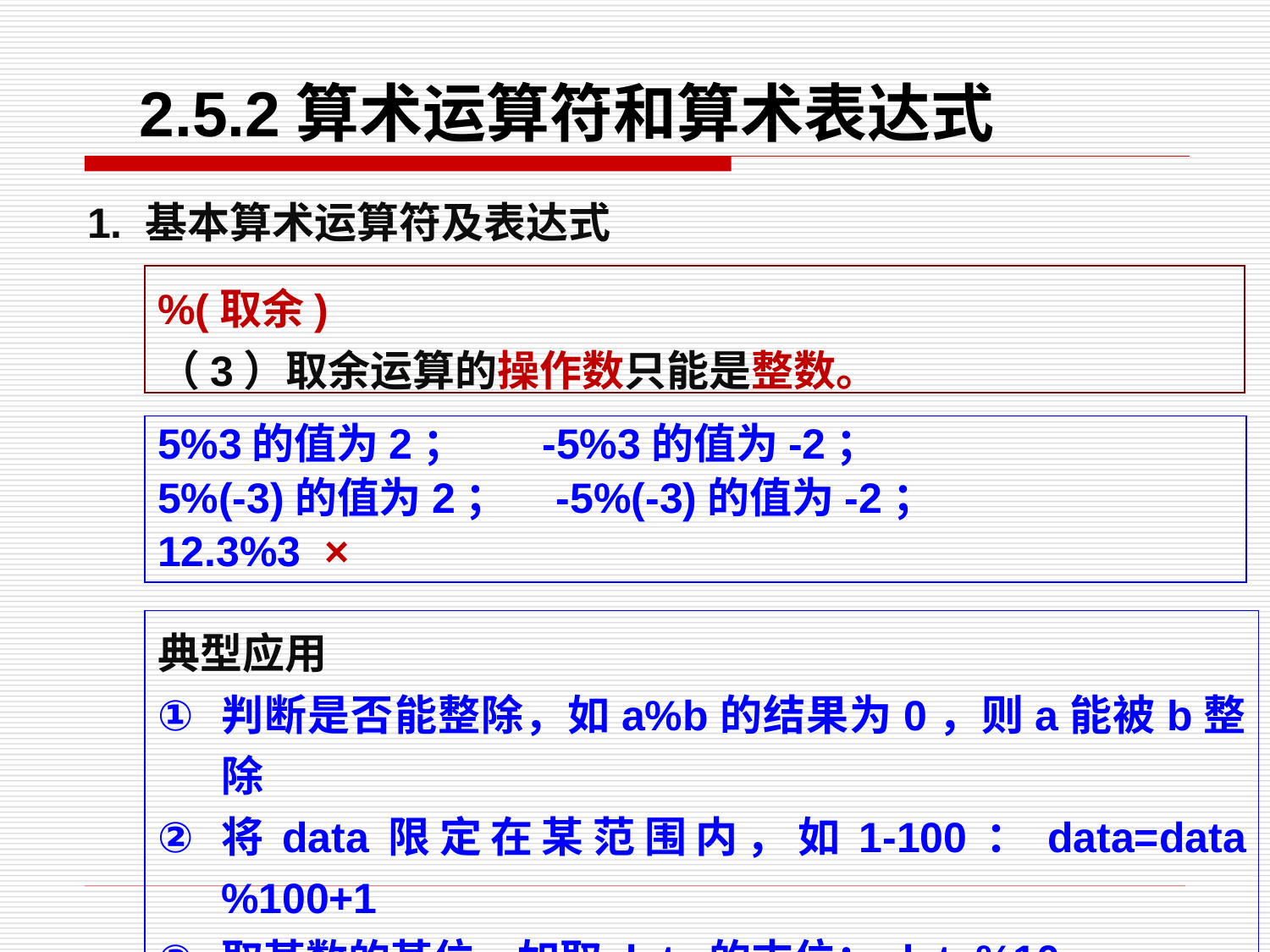

2.5.2算术运算符和算术表达式
1. 基本算术运算符及表达式

%(取余)
（3）取余运算的操作数只能是整数。
5%3的值为2；       -5%3的值为-2；
5%(-3)的值为2；    -5%(-3)的值为-2；
12.3%3  ×
典型应用
判断是否能整除，如a%b的结果为0，则a能被b整除
将data限定在某范围内，如1-100：data=data%100+1
取某数的某位，如取data的末位：data%10